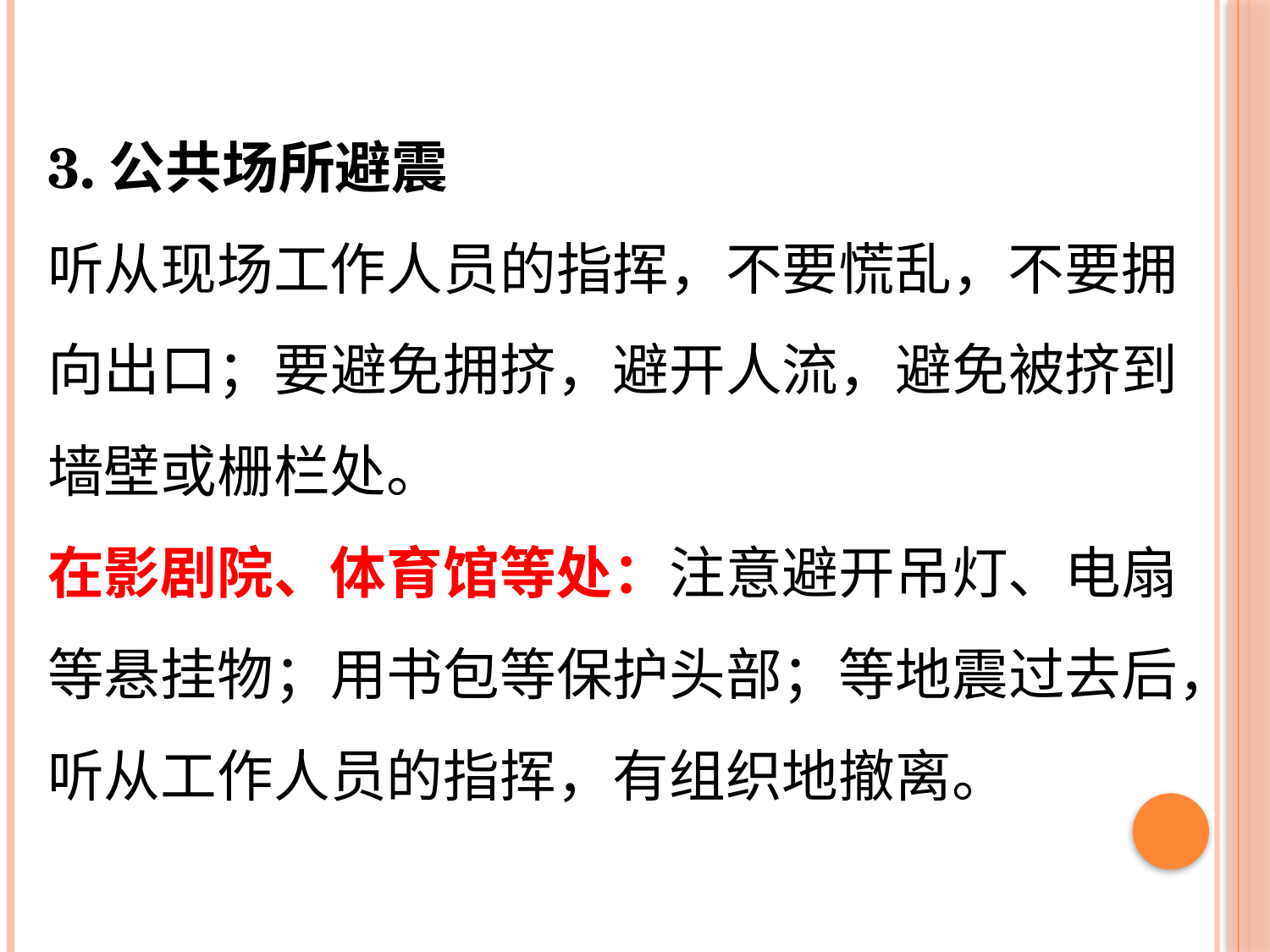

3.公共场所避震
听从现场工作人员的指挥，不要慌乱，不要拥向出口；要避免拥挤，避开人流，避免被挤到墙壁或栅栏处。
在影剧院、体育馆等处：注意避开吊灯、电扇等悬挂物；用书包等保护头部；等地震过去后，听从工作人员的指挥，有组织地撤离。